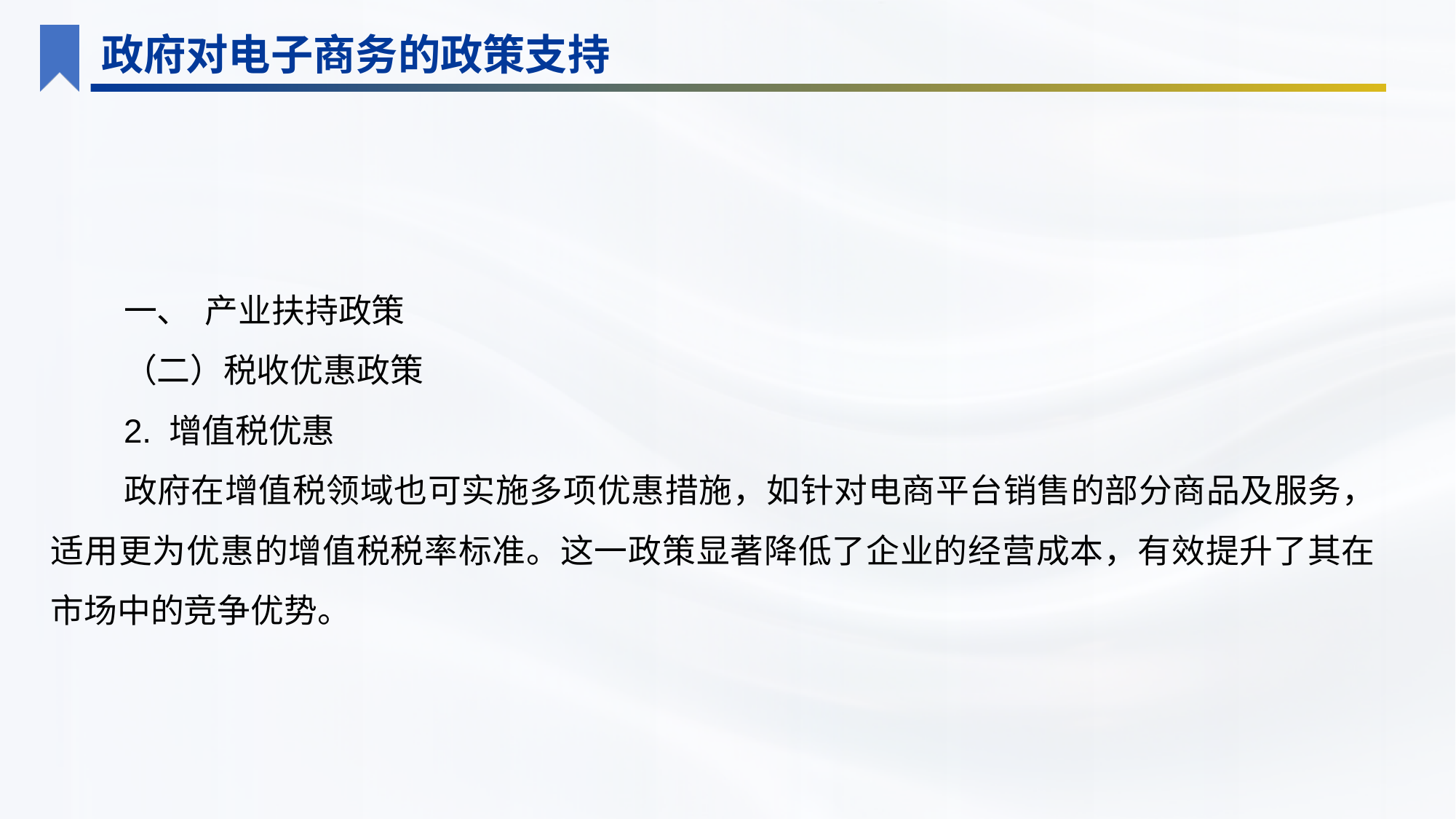

政府对电子商务的政策支持
一、  产业扶持政策
（二）税收优惠政策
2. 增值税优惠
政府在增值税领域也可实施多项优惠措施，如针对电商平台销售的部分商品及服务，适用更为优惠的增值税税率标准。这一政策显著降低了企业的经营成本，有效提升了其在市场中的竞争优势。